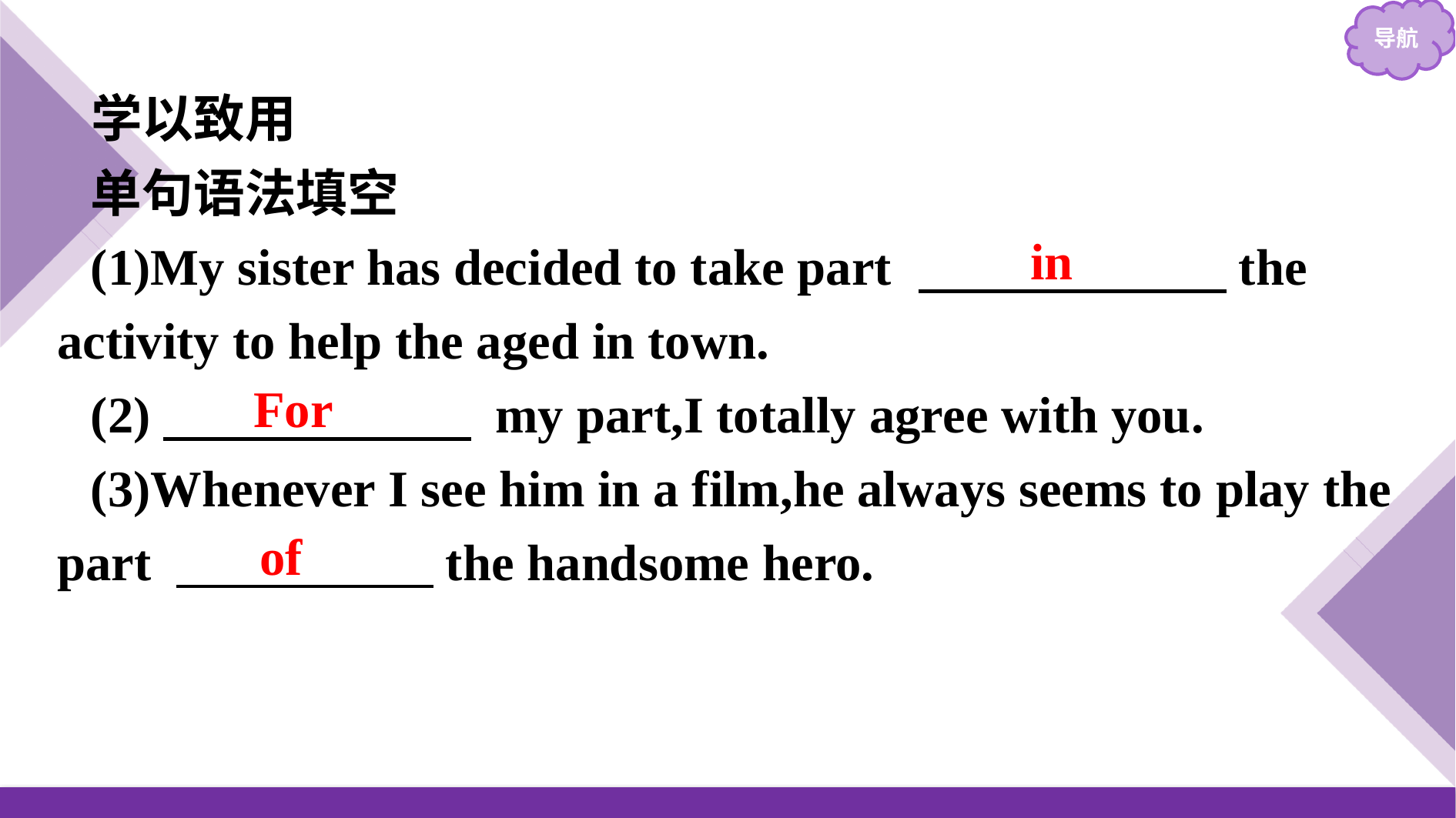

学以致用
单句语法填空
(1)My sister has decided to take part 　　　　　　the activity to help the aged in town.
(2)　　　　　　 my part,I totally agree with you.
(3)Whenever I see him in a film,he always seems to play the part 　　　　　the handsome hero.
in
For
of